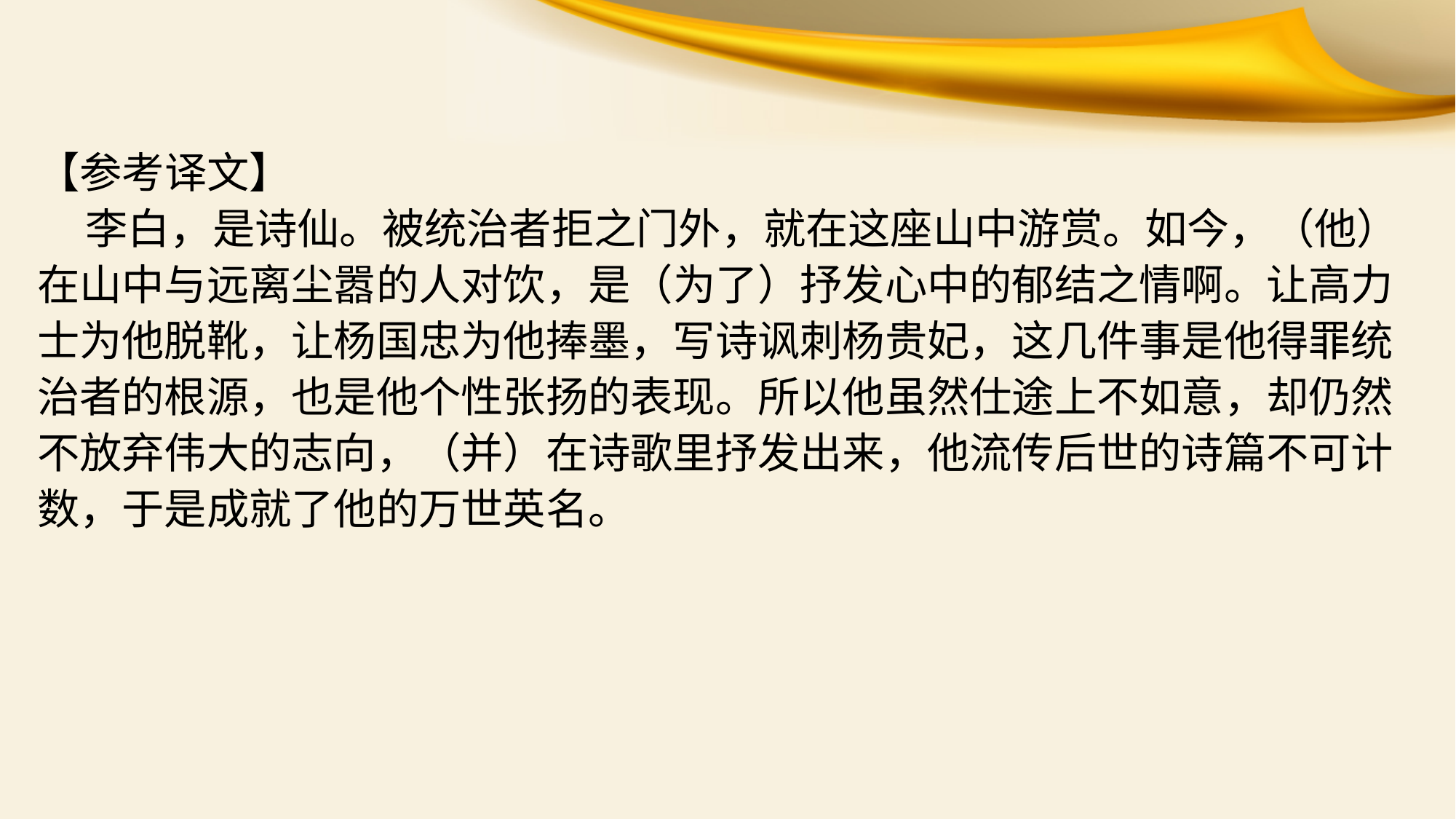

【参考译文】
    李白，是诗仙。被统治者拒之门外，就在这座山中游赏。如今，（他）在山中与远离尘嚣的人对饮，是（为了）抒发心中的郁结之情啊。让高力士为他脱靴，让杨国忠为他捧墨，写诗讽刺杨贵妃，这几件事是他得罪统治者的根源，也是他个性张扬的表现。所以他虽然仕途上不如意，却仍然不放弃伟大的志向，（并）在诗歌里抒发出来，他流传后世的诗篇不可计数，于是成就了他的万世英名。